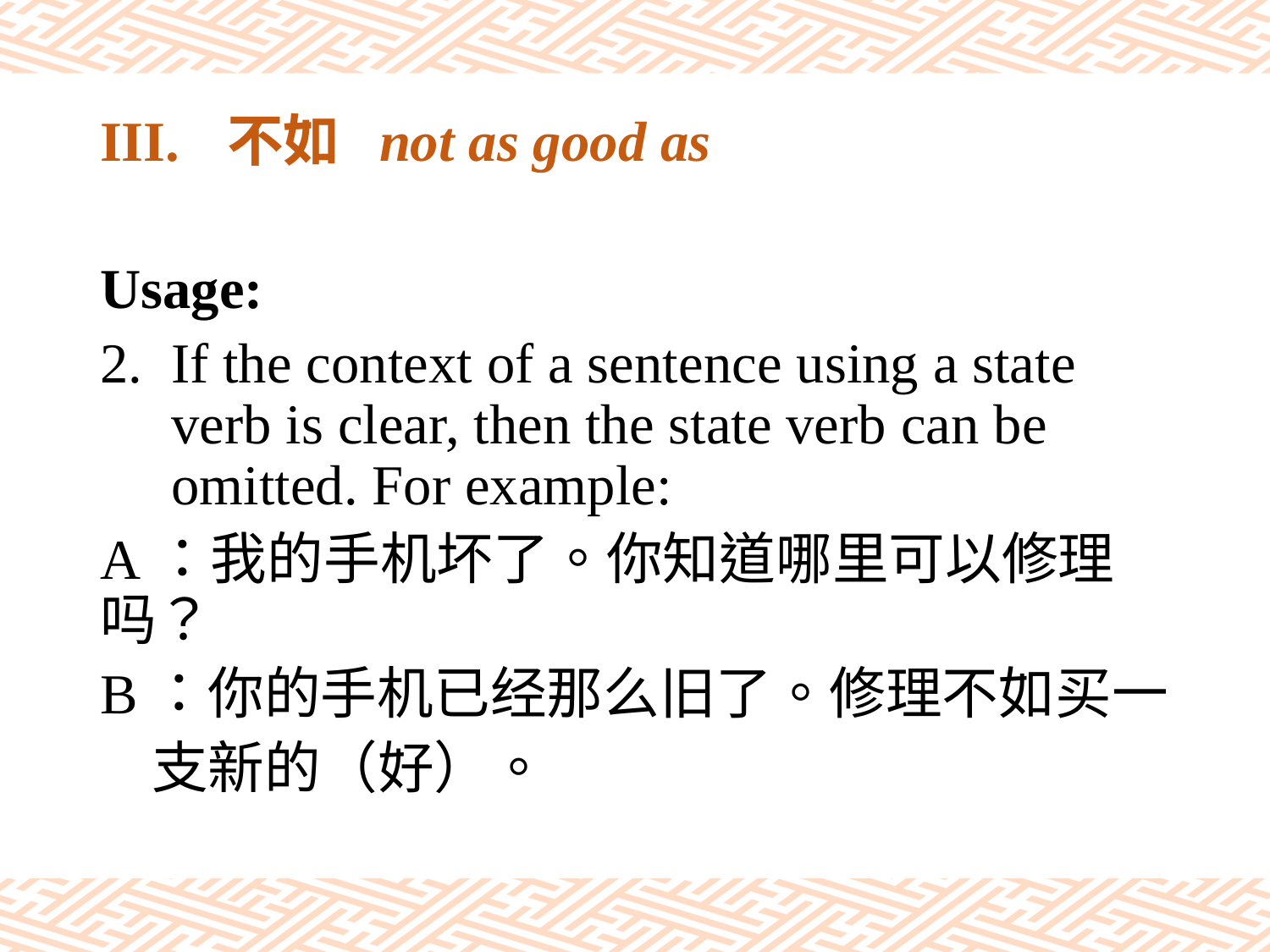

# III.	不如  not as good as
Usage:
If the context of a sentence using a state verb is clear, then the state verb can be omitted. For example:
A：我的手机坏了。你知道哪里可以修理吗？
B：你的手机已经那么旧了。修理不如买一
   支新的（好）。